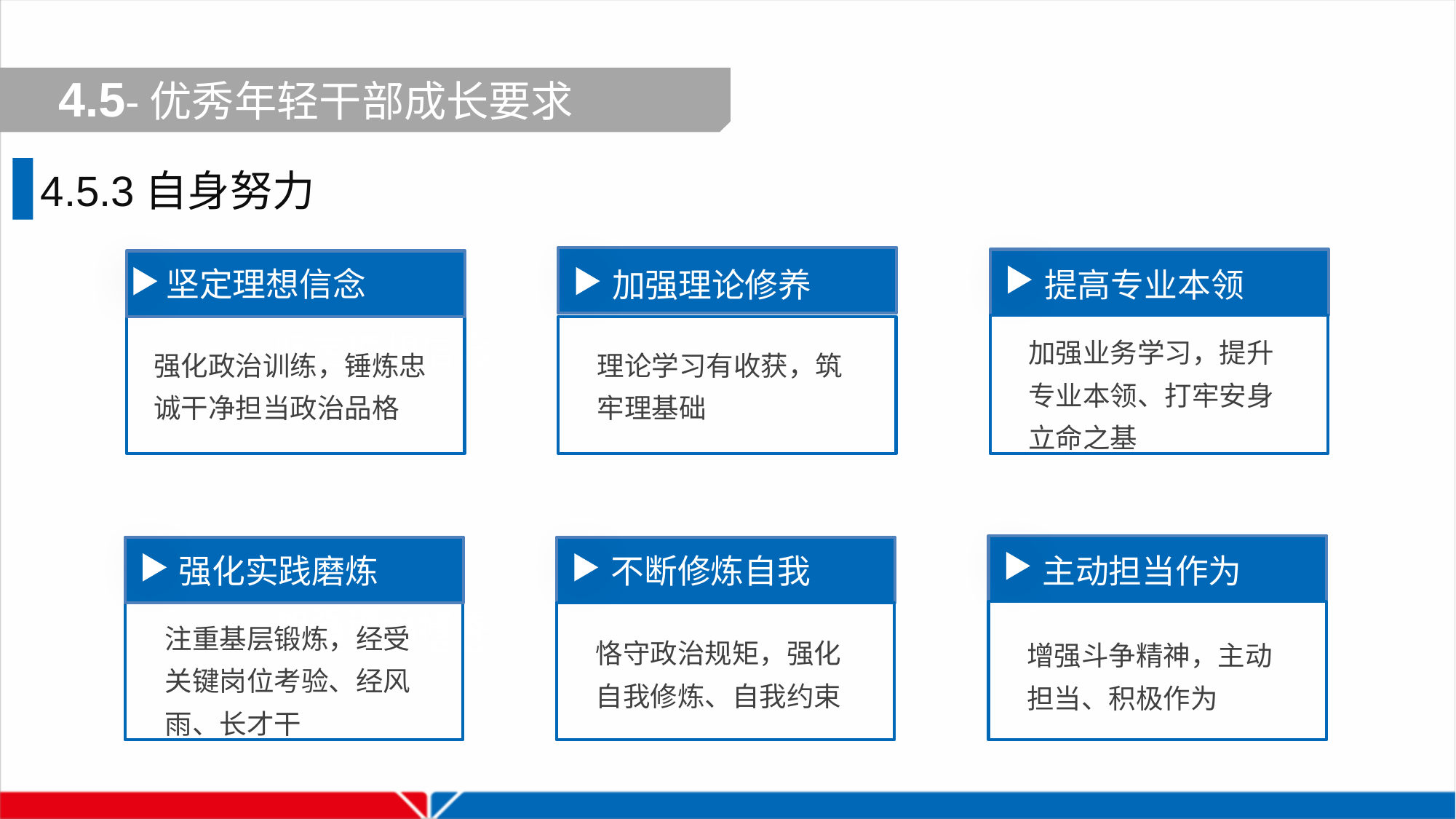

4.5-优秀年轻干部成长要求

4.5.3自身努力

坚定理想信念
加强理论修养
提高专业本领

加强业务学习，提升专业本领、打牢安身立命之基
坚定理想信念
强化政治训练，锤炼忠诚干净担当政治品格
理论学习有收获，筑牢理基础

强化实践磨炼
不断修炼自我
主动担当作为

 加强理论修养

注重基层锻炼，经受关键岗位考验、经风雨、长才干
坚定理想信念
恪守政治规矩，强化自我修炼、自我约束
增强斗争精神，主动担当、积极作为